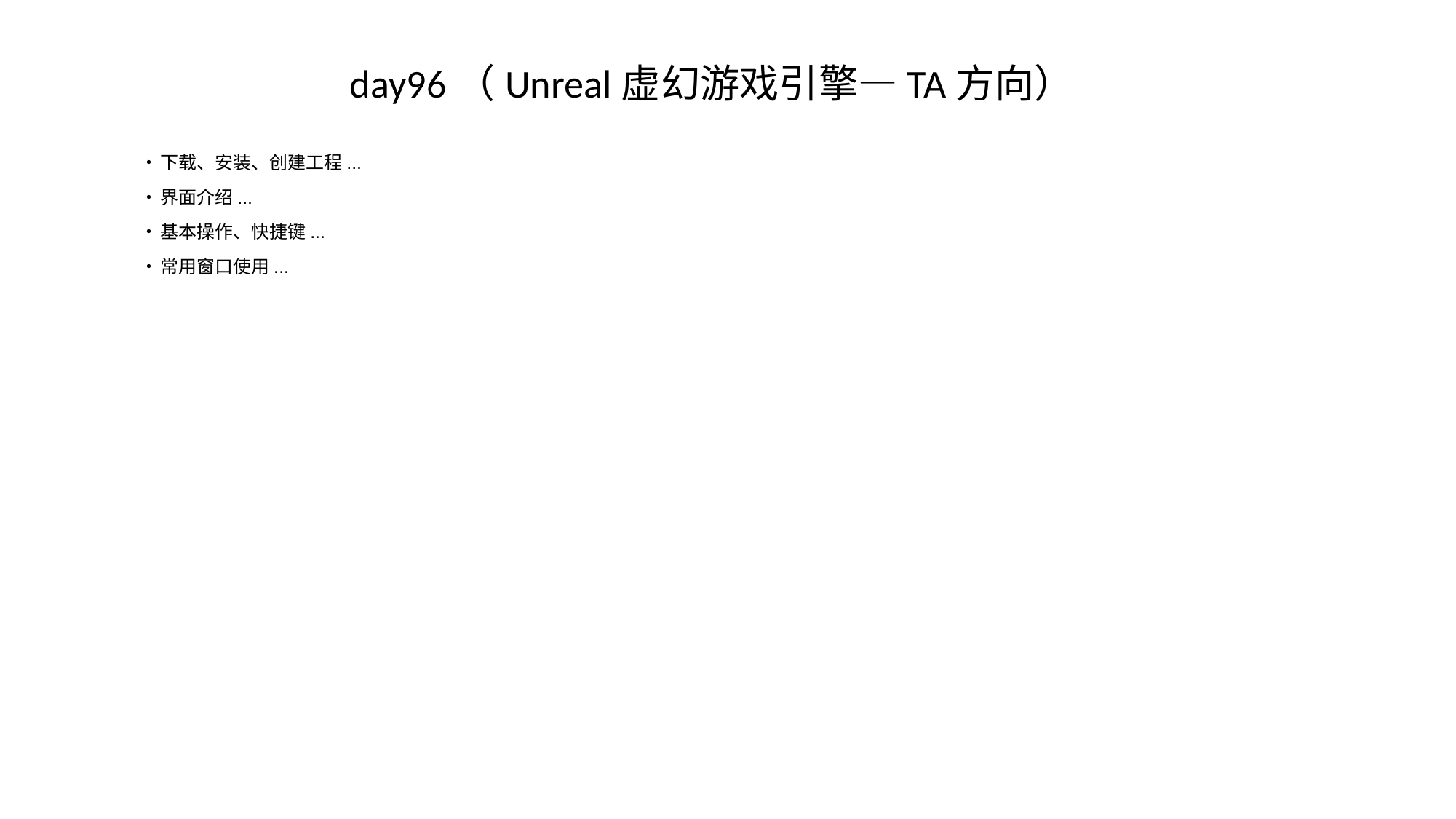

# day96（Unreal虚幻游戏引擎—TA方向）
•	下载、安装、创建工程...
•	界面介绍...
•	基本操作、快捷键...
•	常用窗口使用...